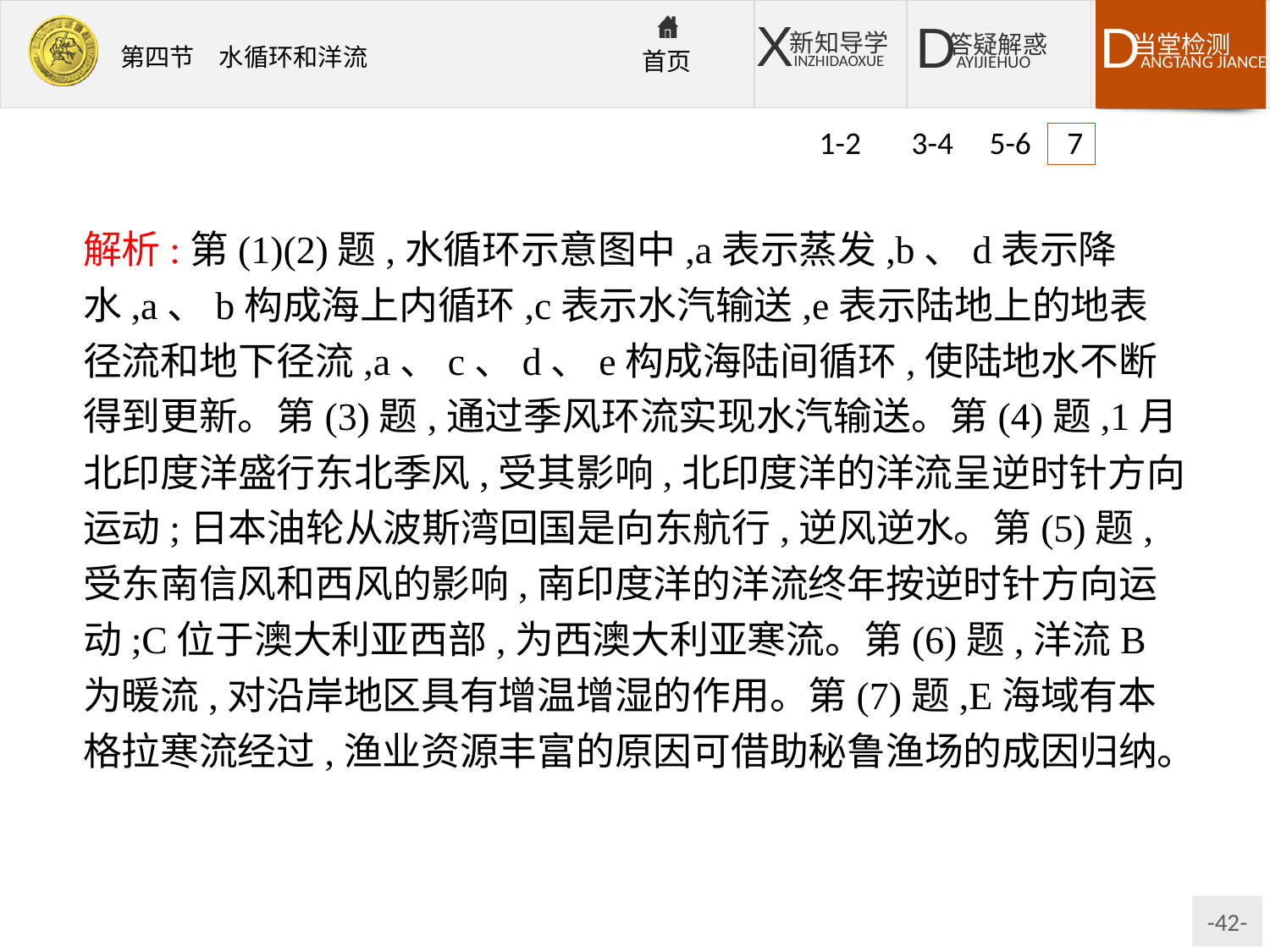

1-2       3-4     5-6     7

解析:第(1)(2)题,水循环示意图中,a表示蒸发,b、d表示降水,a、b构成海上内循环,c表示水汽输送,e表示陆地上的地表径流和地下径流,a、c、d、e构成海陆间循环,使陆地水不断得到更新。第(3)题,通过季风环流实现水汽输送。第(4)题,1月北印度洋盛行东北季风,受其影响,北印度洋的洋流呈逆时针方向运动;日本油轮从波斯湾回国是向东航行,逆风逆水。第(5)题,受东南信风和西风的影响,南印度洋的洋流终年按逆时针方向运动;C位于澳大利亚西部,为西澳大利亚寒流。第(6)题,洋流B为暖流,对沿岸地区具有增温增湿的作用。第(7)题,E海域有本格拉寒流经过,渔业资源丰富的原因可借助秘鲁渔场的成因归纳。